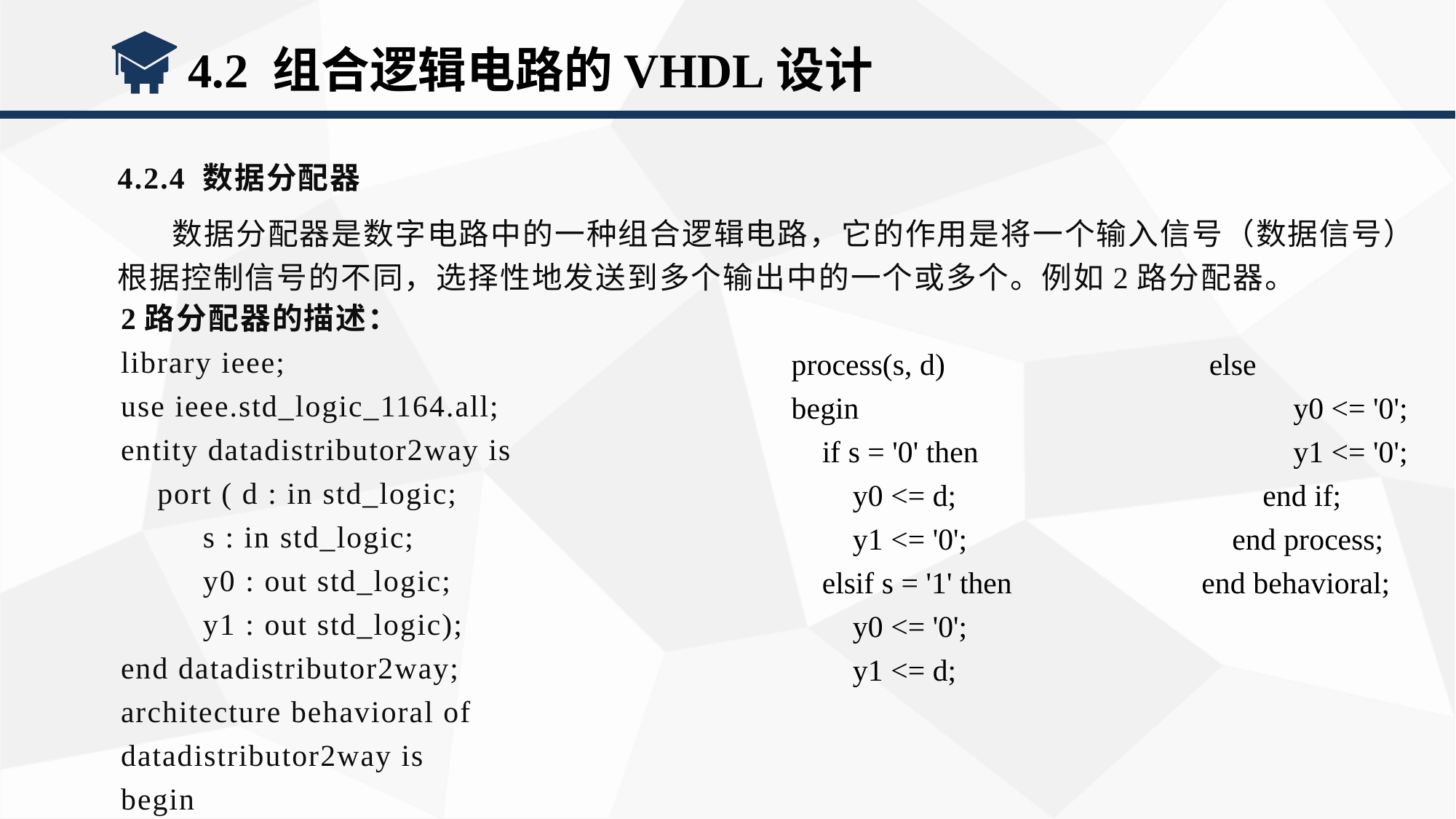

4.2 组合逻辑电路的VHDL设计

4.2.4 数据分配器
数据分配器是数字电路中的一种组合逻辑电路，它的作用是将一个输入信号（数据信号）根据控制信号的不同，选择性地发送到多个输出中的一个或多个。例如2路分配器。
2路分配器的描述：
library ieee;
use ieee.std_logic_1164.all;
entity datadistributor2way is
    port ( d : in std_logic;
         s : in std_logic;
         y0 : out std_logic;
         y1 : out std_logic);
end datadistributor2way;
architecture behavioral of datadistributor2way is
begin
    process(s, d)
    begin
        if s = '0' then
            y0 <= d;
            y1 <= '0';
        elsif s = '1' then
            y0 <= '0';
            y1 <= d;

 else
            y0 <= '0';
            y1 <= '0';
        end if;
    end process;
end behavioral;